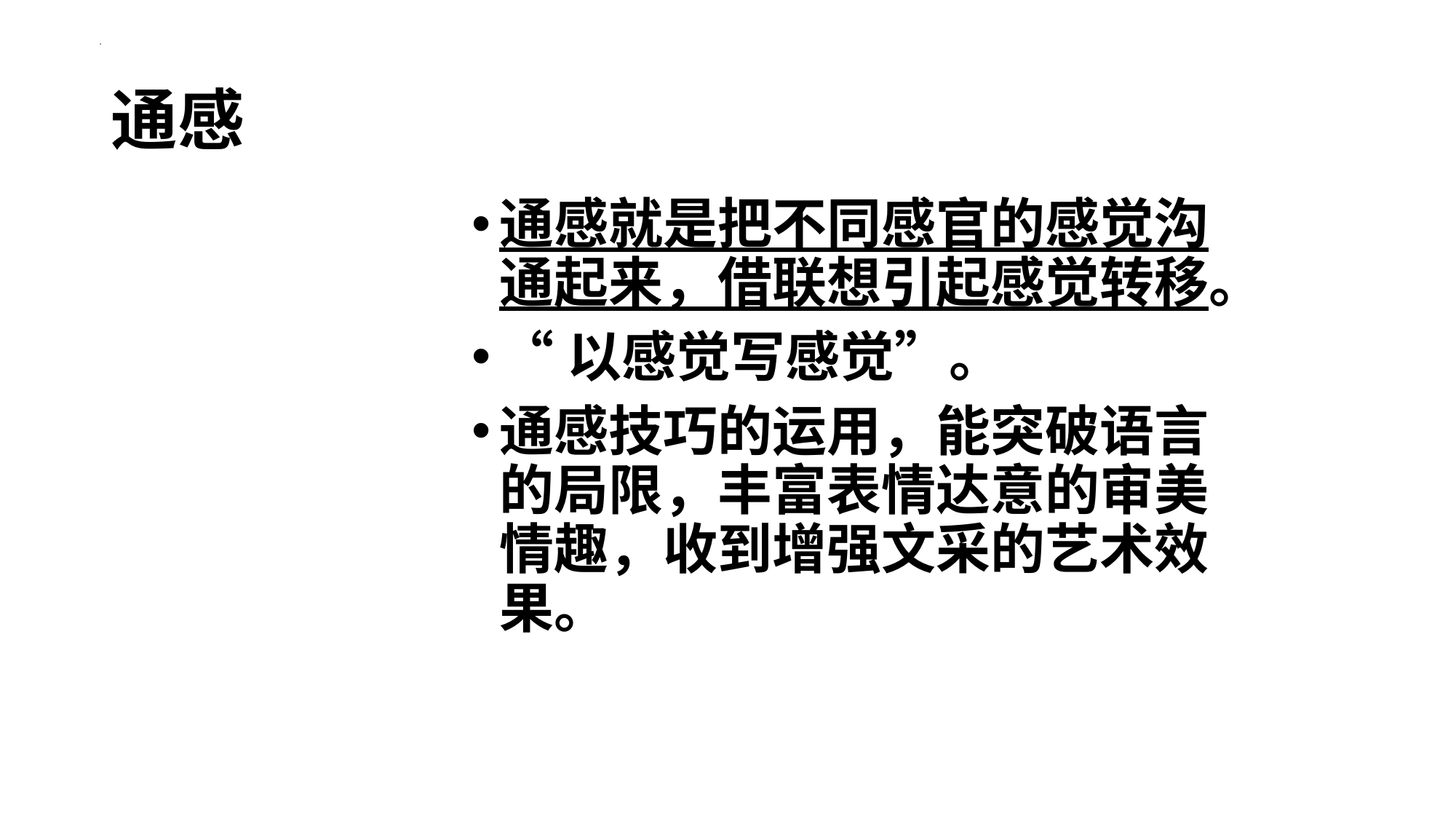

# 通感
通感就是把不同感官的感觉沟通起来，借联想引起感觉转移。
“以感觉写感觉”。
通感技巧的运用，能突破语言的局限，丰富表情达意的审美情趣，收到增强文采的艺术效果。